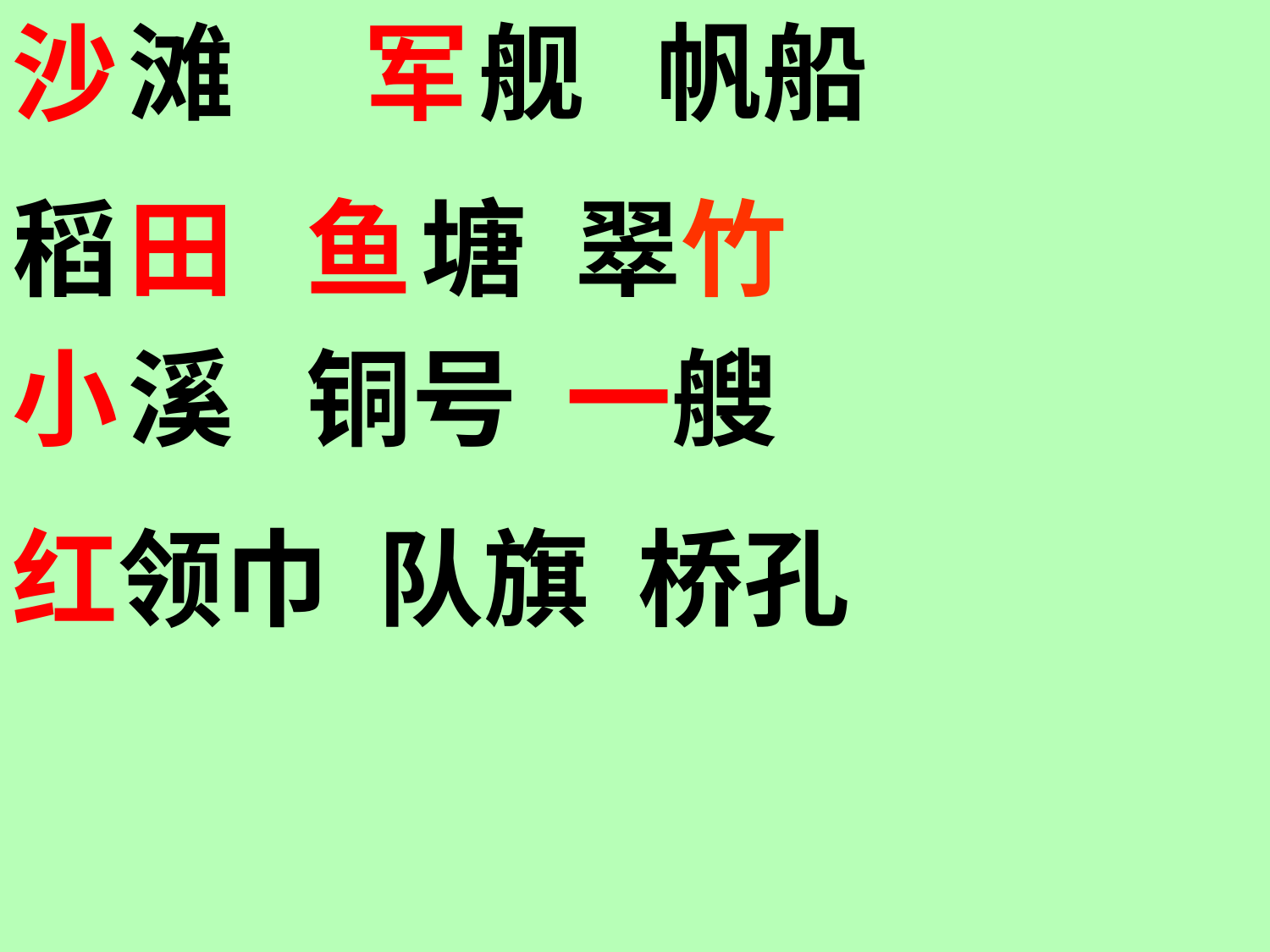

沙 滩　 军 舰   帆船

稻 田   鱼 塘  翠竹
小 溪   铜号  一艘
红领巾  队旗  桥孔